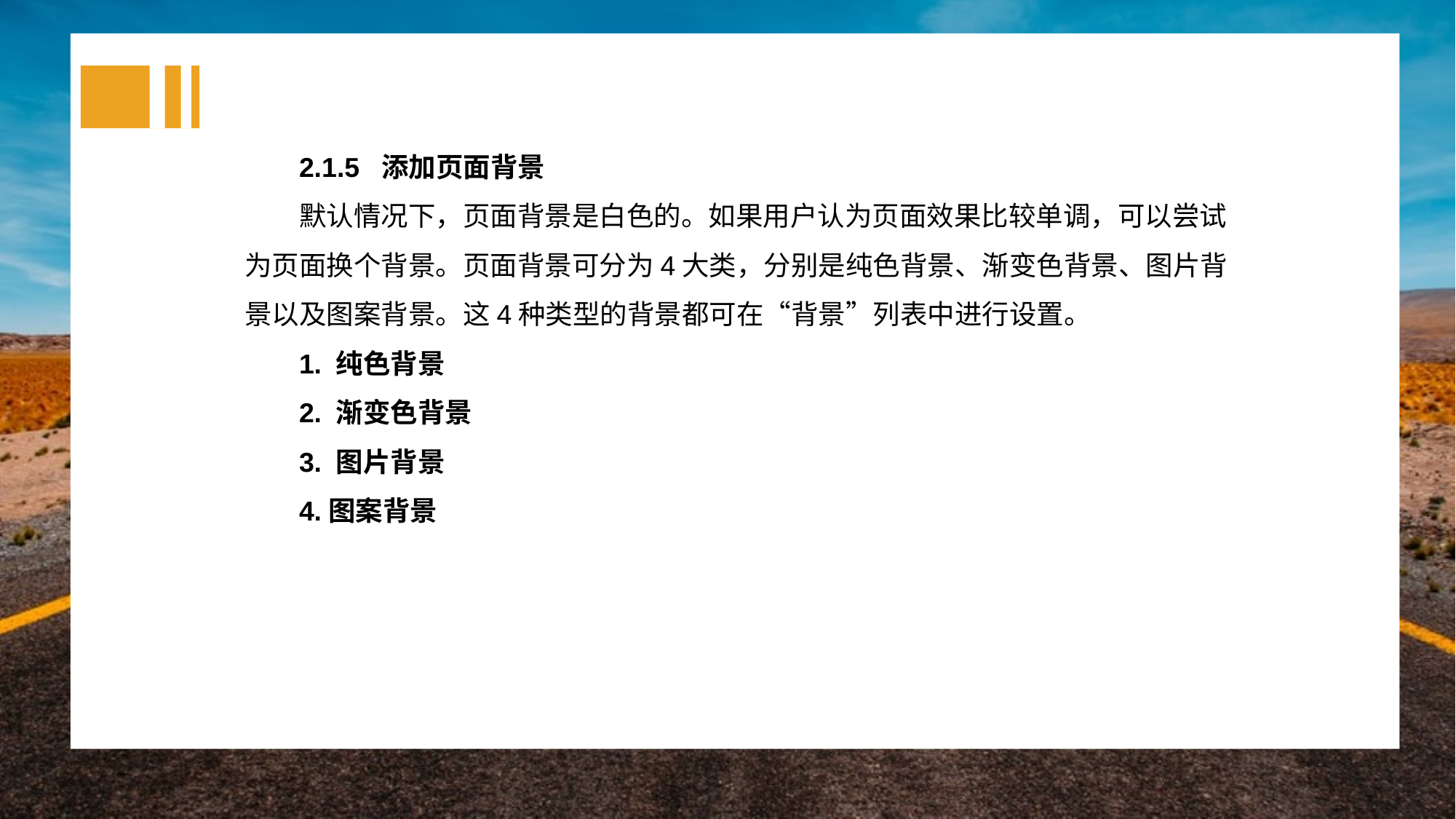

2.1.5  添加页面背景
默认情况下，页面背景是白色的。如果用户认为页面效果比较单调，可以尝试为页面换个背景。页面背景可分为4大类，分别是纯色背景、渐变色背景、图片背景以及图案背景。这4种类型的背景都可在“背景”列表中进行设置。
1. 纯色背景
2. 渐变色背景
3. 图片背景
4.图案背景